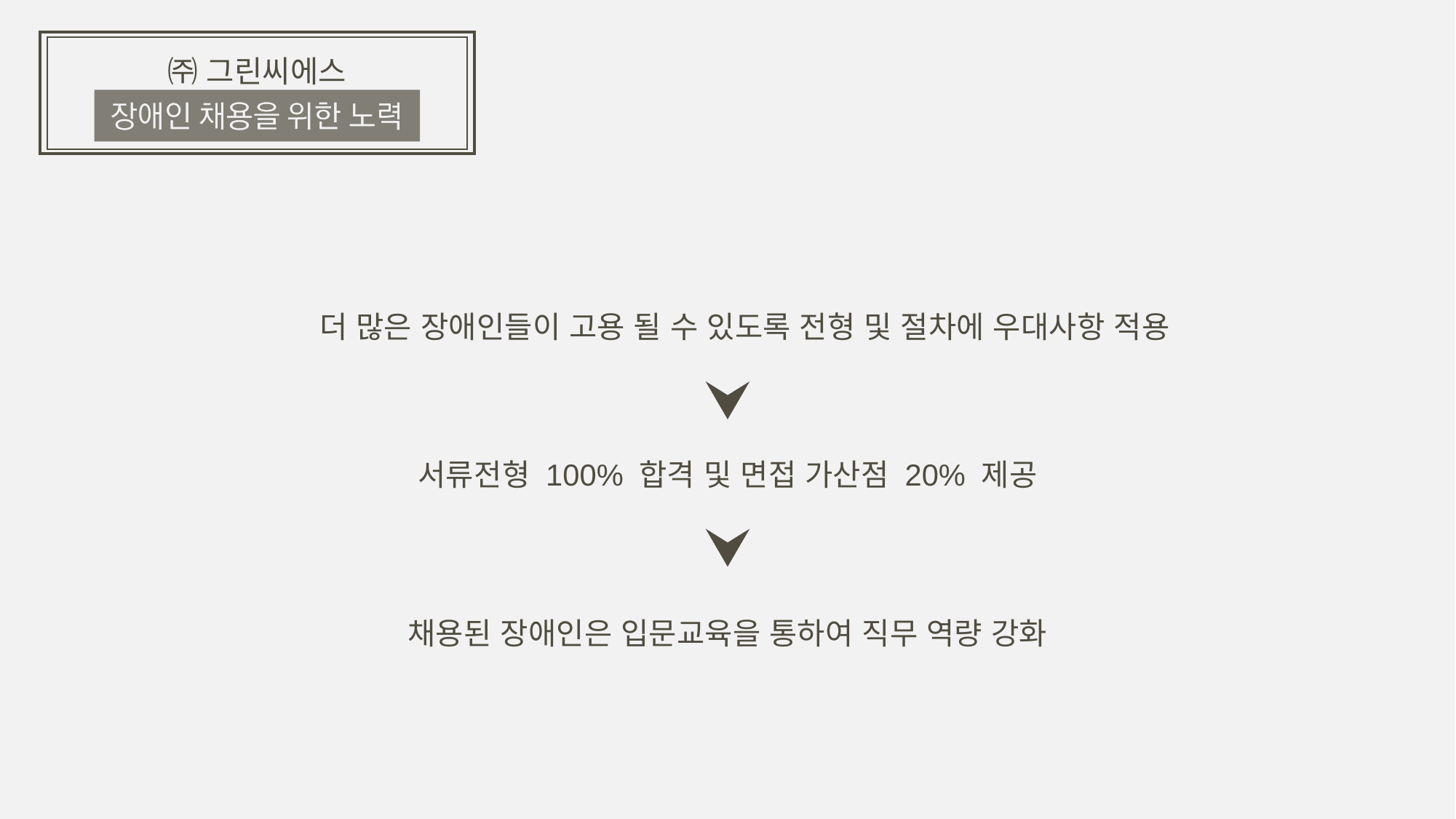

㈜ 그린씨에스

더 많은 장애인들이 고용 될 수 있도록 전형 및 절차에 우대사항 적용

서류전형 100% 합격 및 면접 가산점 20% 제공

채용된 장애인은 입문교육을 통하여 직무 역량 강화